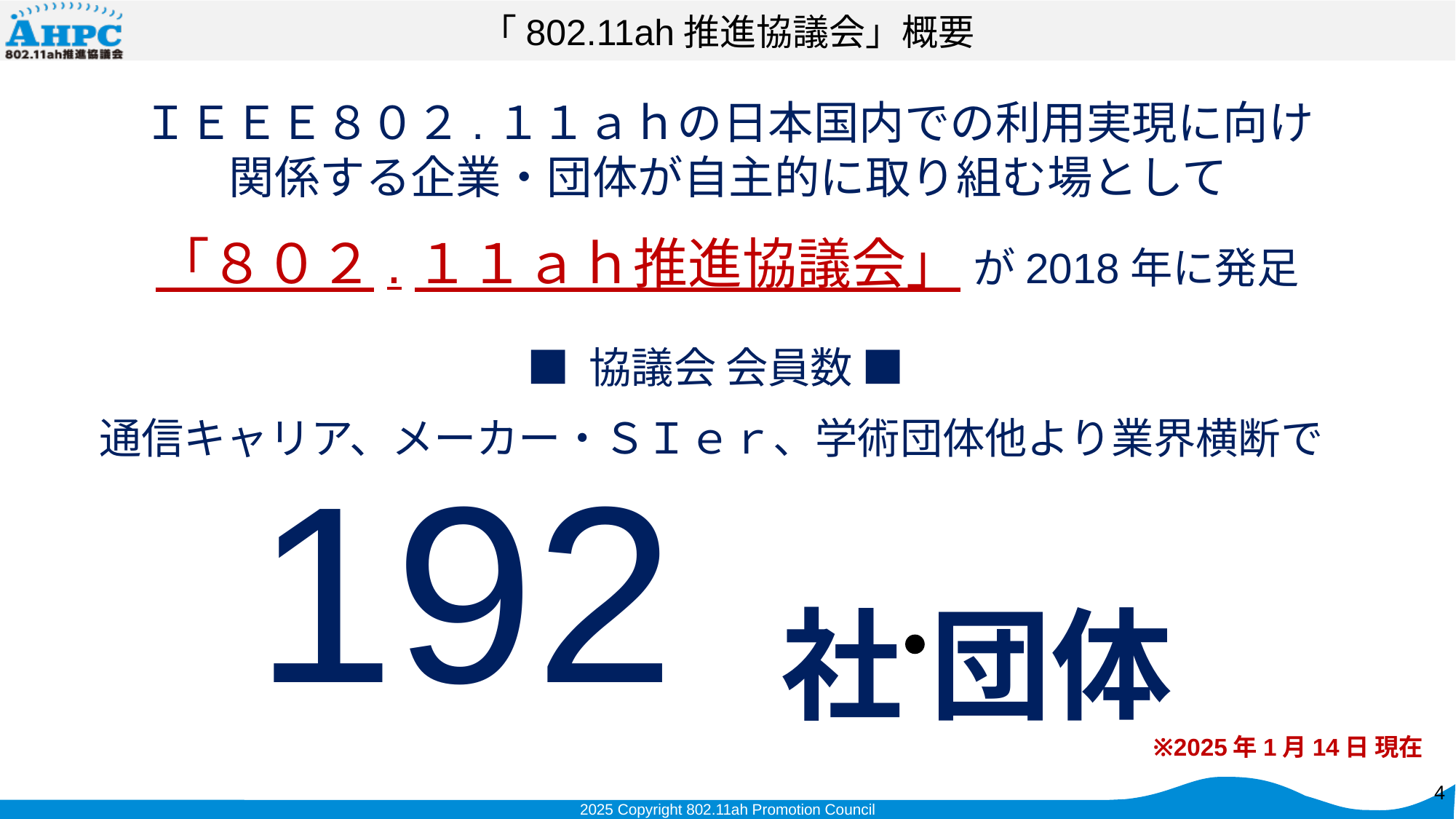

# 「802.11ah推進協議会」概要
ＩＥＥＥ８０２.１１ａｈの日本国内での利用実現に向け
関係する企業・団体が自主的に取り組む場として
「８０２.１１ａｈ推進協議会」 が2018年に発足
 ■ 協議会 会員数 ■

通信キャリア、メーカー・ＳＩｅｒ、学術団体他より業界横断で
192
社  団体

※2025年1月14日 現在